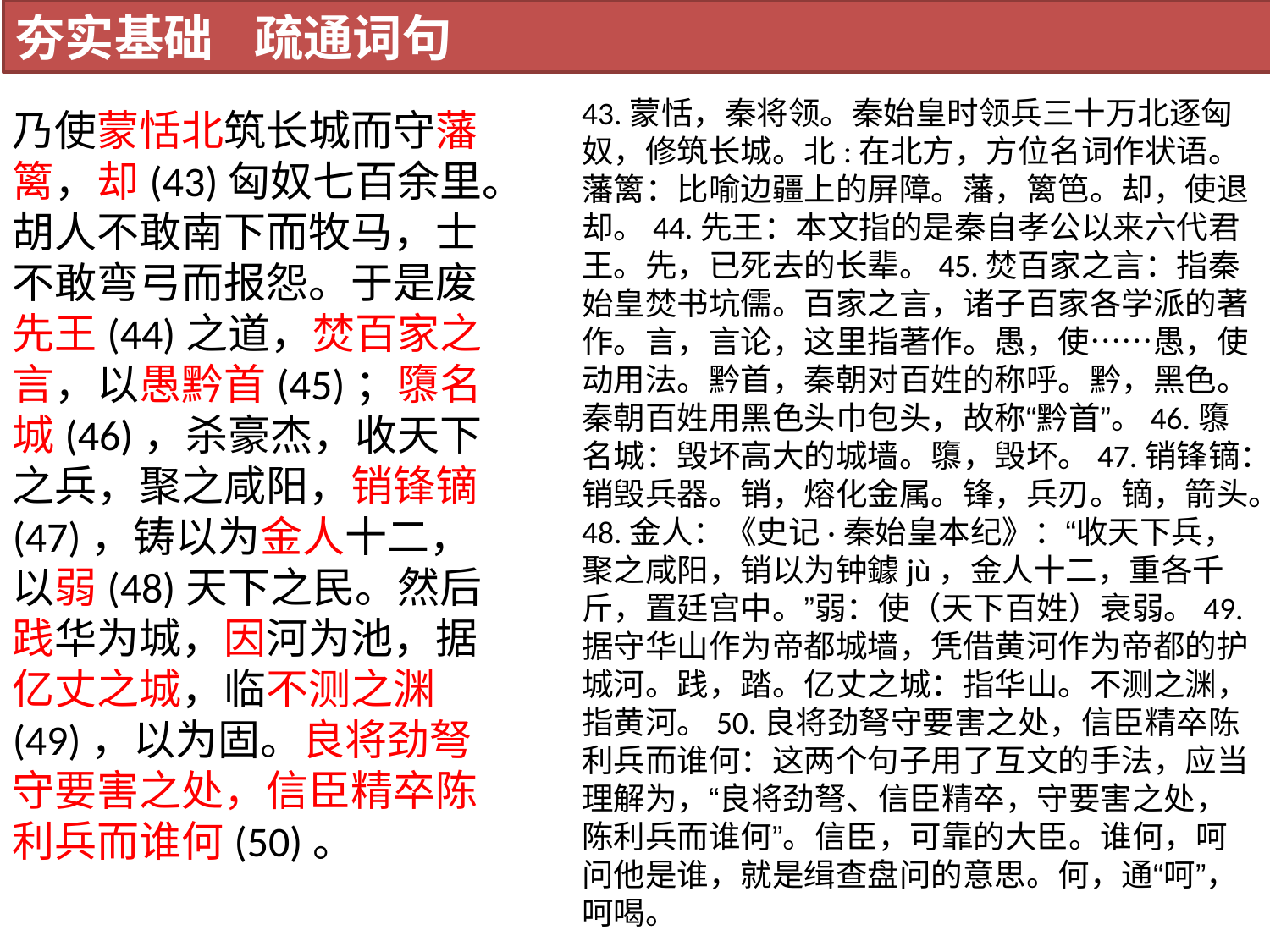

夯实基础   疏通词句
43.蒙恬，秦将领。秦始皇时领兵三十万北逐匈奴，修筑长城。北:在北方，方位名词作状语。藩篱：比喻边疆上的屏障。藩，篱笆。却，使退却。44.先王：本文指的是秦自孝公以来六代君王。先，已死去的长辈。45.焚百家之言：指秦始皇焚书坑儒。百家之言，诸子百家各学派的著作。言，言论，这里指著作。愚，使……愚，使动用法。黔首，秦朝对百姓的称呼。黔，黑色。秦朝百姓用黑色头巾包头，故称“黔首”。46.隳名城：毁坏高大的城墙。隳，毁坏。47.销锋镝：销毁兵器。销，熔化金属。锋，兵刃。镝，箭头。48.金人：《史记·秦始皇本纪》：“收天下兵，聚之咸阳，销以为钟鐻jù，金人十二，重各千斤，置廷宫中。”弱：使（天下百姓）衰弱。49.据守华山作为帝都城墙，凭借黄河作为帝都的护城河。践，踏。亿丈之城：指华山。不测之渊，指黄河。50.良将劲弩守要害之处，信臣精卒陈利兵而谁何：这两个句子用了互文的手法，应当理解为，“良将劲弩、信臣精卒，守要害之处，陈利兵而谁何”。信臣，可靠的大臣。谁何，呵问他是谁，就是缉查盘问的意思。何，通“呵”，呵喝。
乃使蒙恬北筑长城而守藩篱，却(43)匈奴七百余里。胡人不敢南下而牧马，士不敢弯弓而报怨。于是废先王(44)之道，焚百家之言，以愚黔首(45)；隳名城(46)，杀豪杰，收天下之兵，聚之咸阳，销锋镝(47)，铸以为金人十二，
以弱(48)天下之民。然后践华为城，因河为池，据亿丈之城，临不测之渊(49)，以为固。良将劲弩守要害之处，信臣精卒陈利兵而谁何(50)。